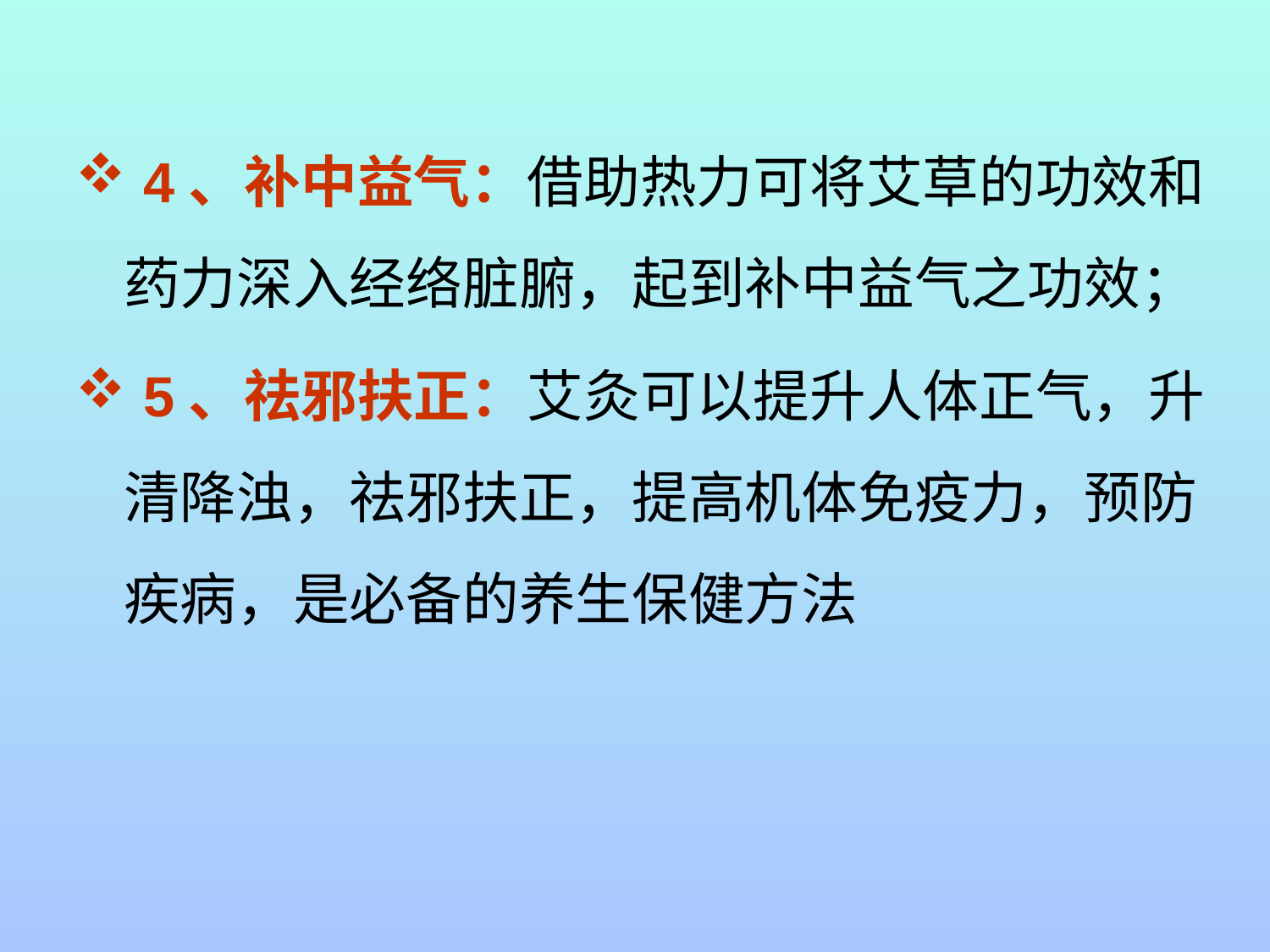

4、补中益气：借助热力可将艾草的功效和药力深入经络脏腑，起到补中益气之功效；
 5、祛邪扶正：艾灸可以提升人体正气，升清降浊，祛邪扶正，提高机体免疫力，预防疾病，是必备的养生保健方法